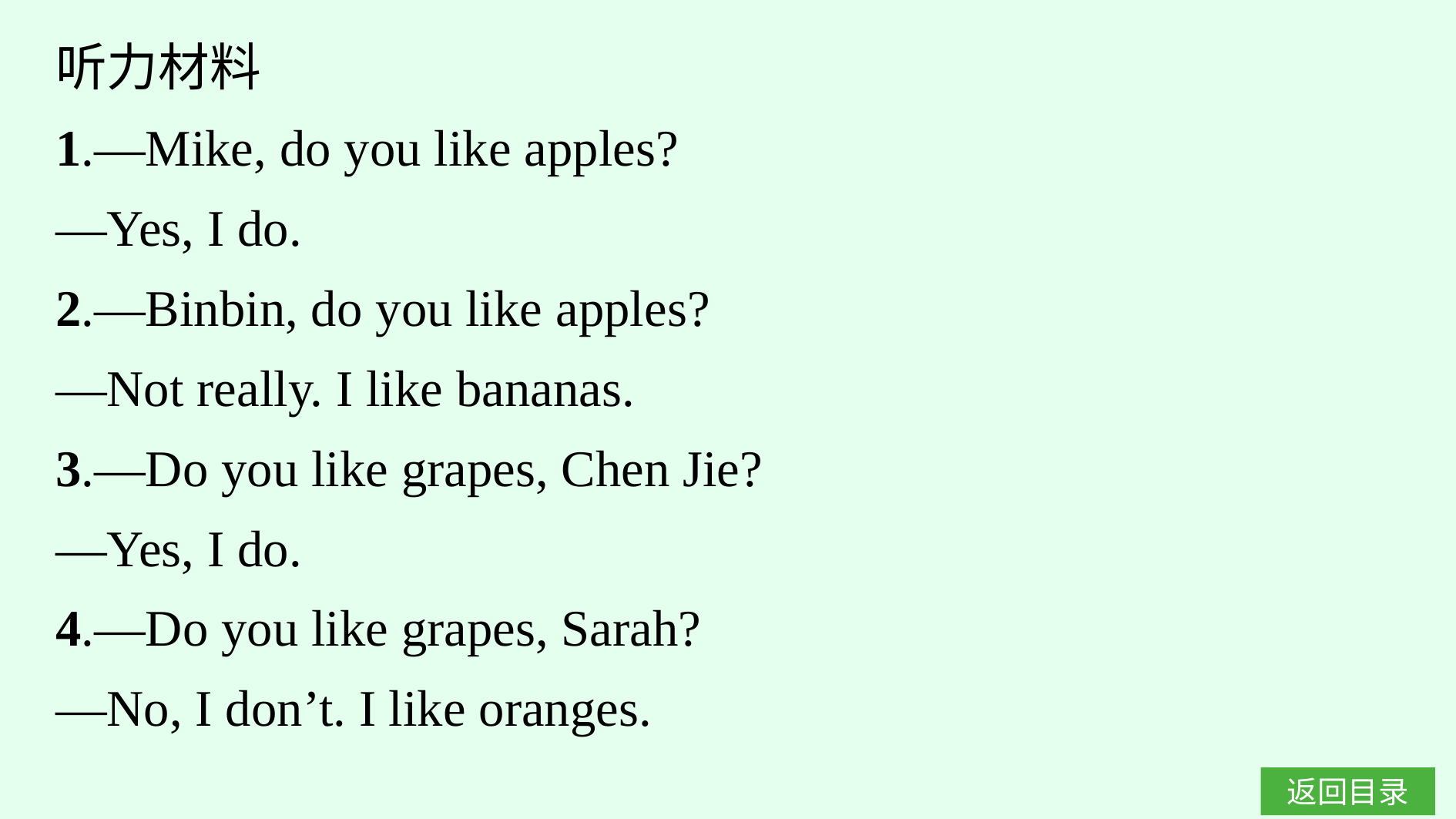

听力材料
1.—Mike, do you like apples?
—Yes, I do.
2.—Binbin, do you like apples?
—Not really. I like bananas.
3.—Do you like grapes, Chen Jie?
—Yes, I do.
4.—Do you like grapes, Sarah?
—No, I don’t. I like oranges.